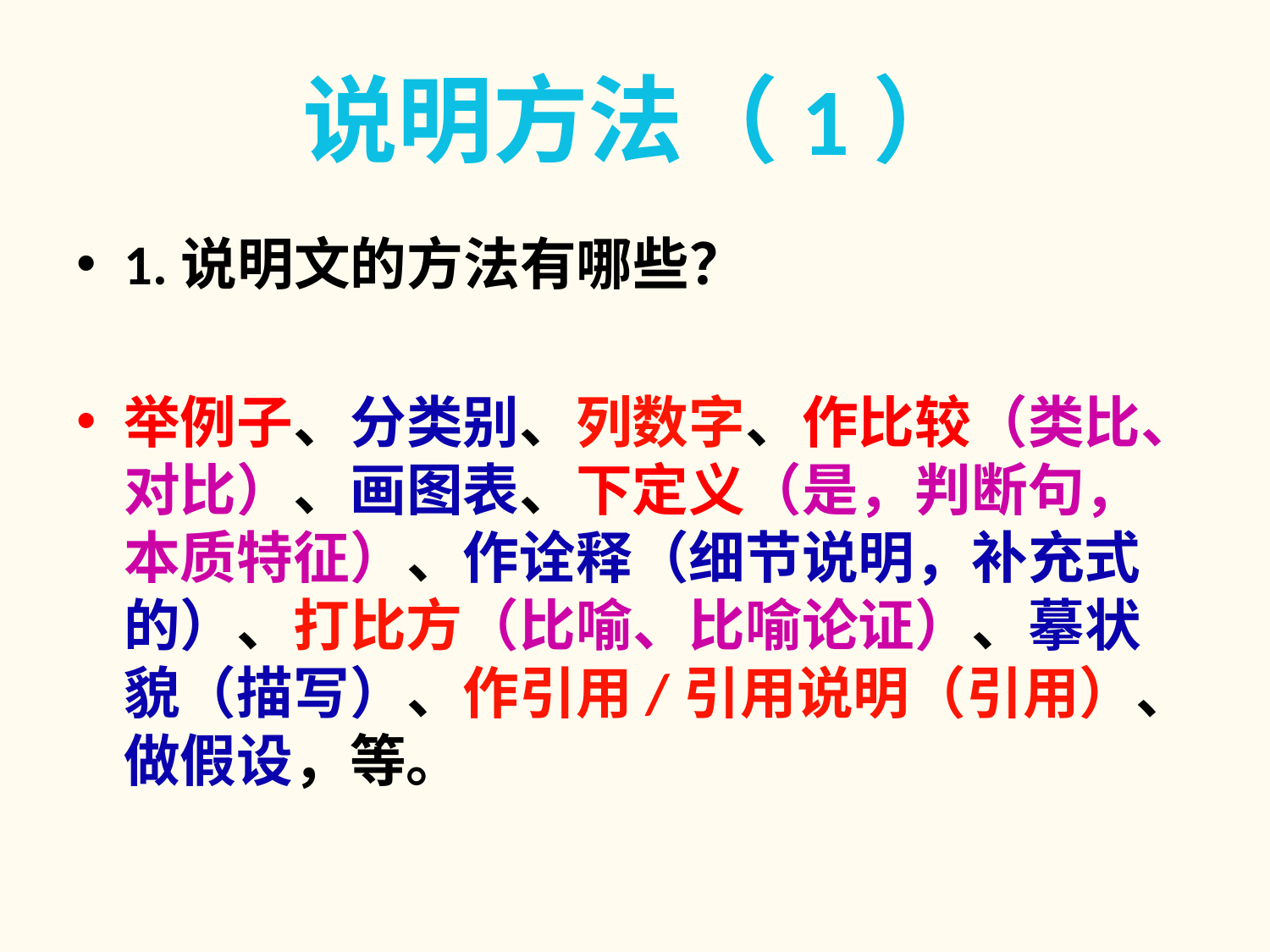

# 说明方法（1）
1.说明文的方法有哪些？

举例子、分类别、列数字、作比较（类比、对比）、画图表、下定义（是，判断句，本质特征）、作诠释（细节说明，补充式的）、打比方（比喻、比喻论证）、摹状貌（描写）、作引用/引用说明（引用）、做假设，等。